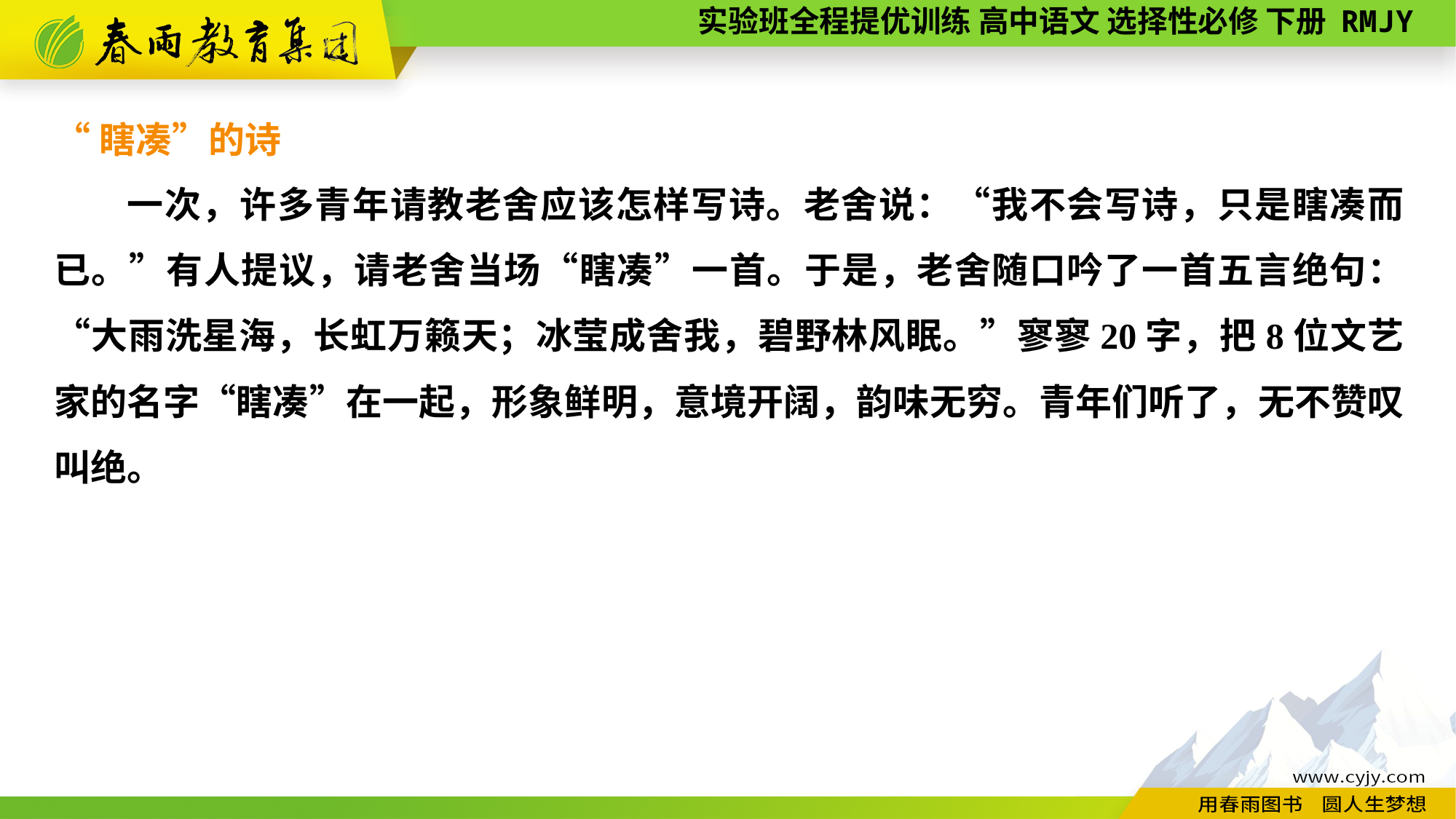

“瞎凑”的诗
一次，许多青年请教老舍应该怎样写诗。老舍说：“我不会写诗，只是瞎凑而已。”有人提议，请老舍当场“瞎凑”一首。于是，老舍随口吟了一首五言绝句：“大雨洗星海，长虹万籁天；冰莹成舍我，碧野林风眠。”寥寥20字，把8位文艺家的名字“瞎凑”在一起，形象鲜明，意境开阔，韵味无穷。青年们听了，无不赞叹叫绝。